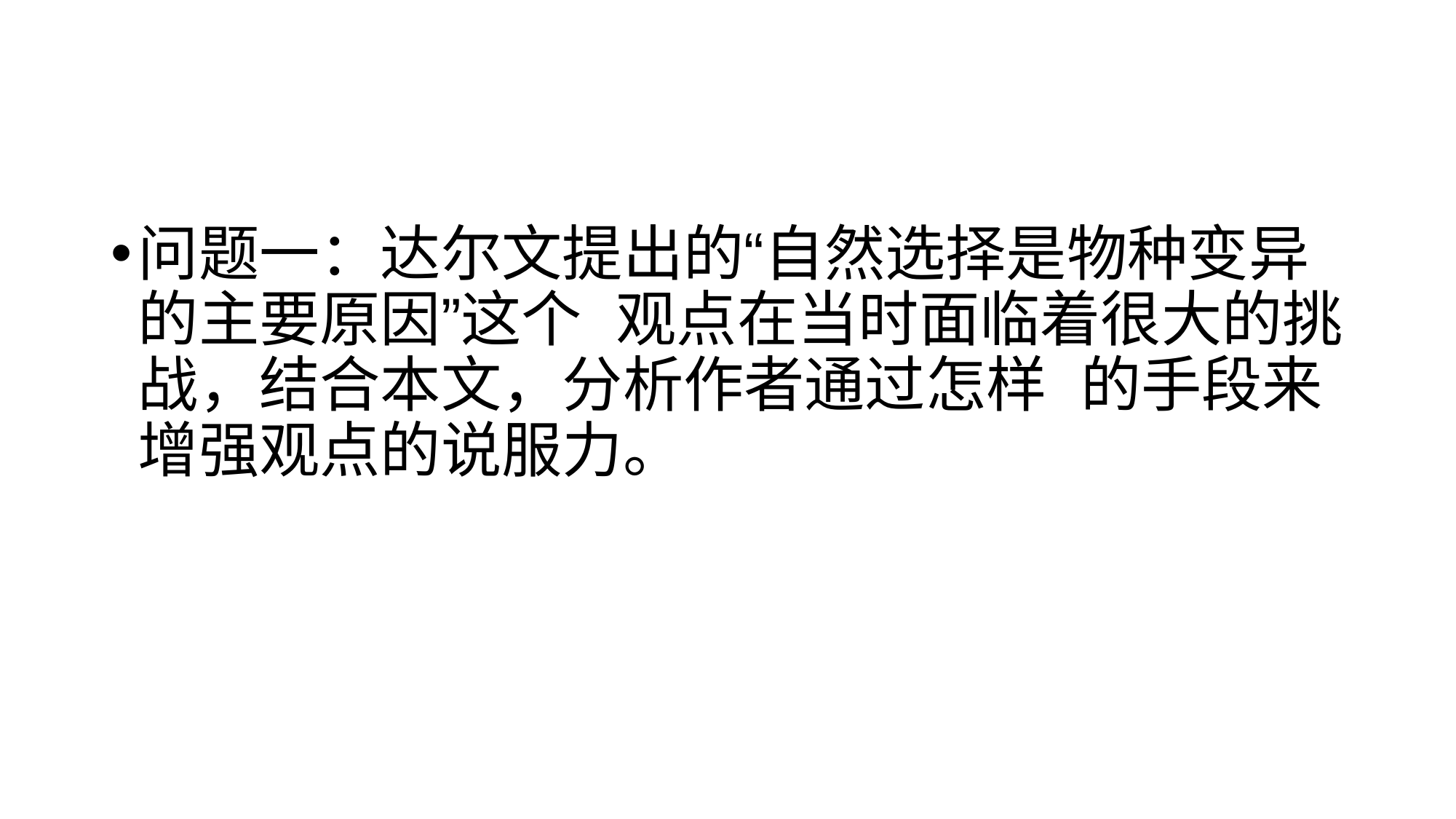

#
问题一：达尔文提出的“自然选择是物种变异的主要原因”这个  观点在当时面临着很大的挑战，结合本文，分析作者通过怎样  的手段来增强观点的说服力。